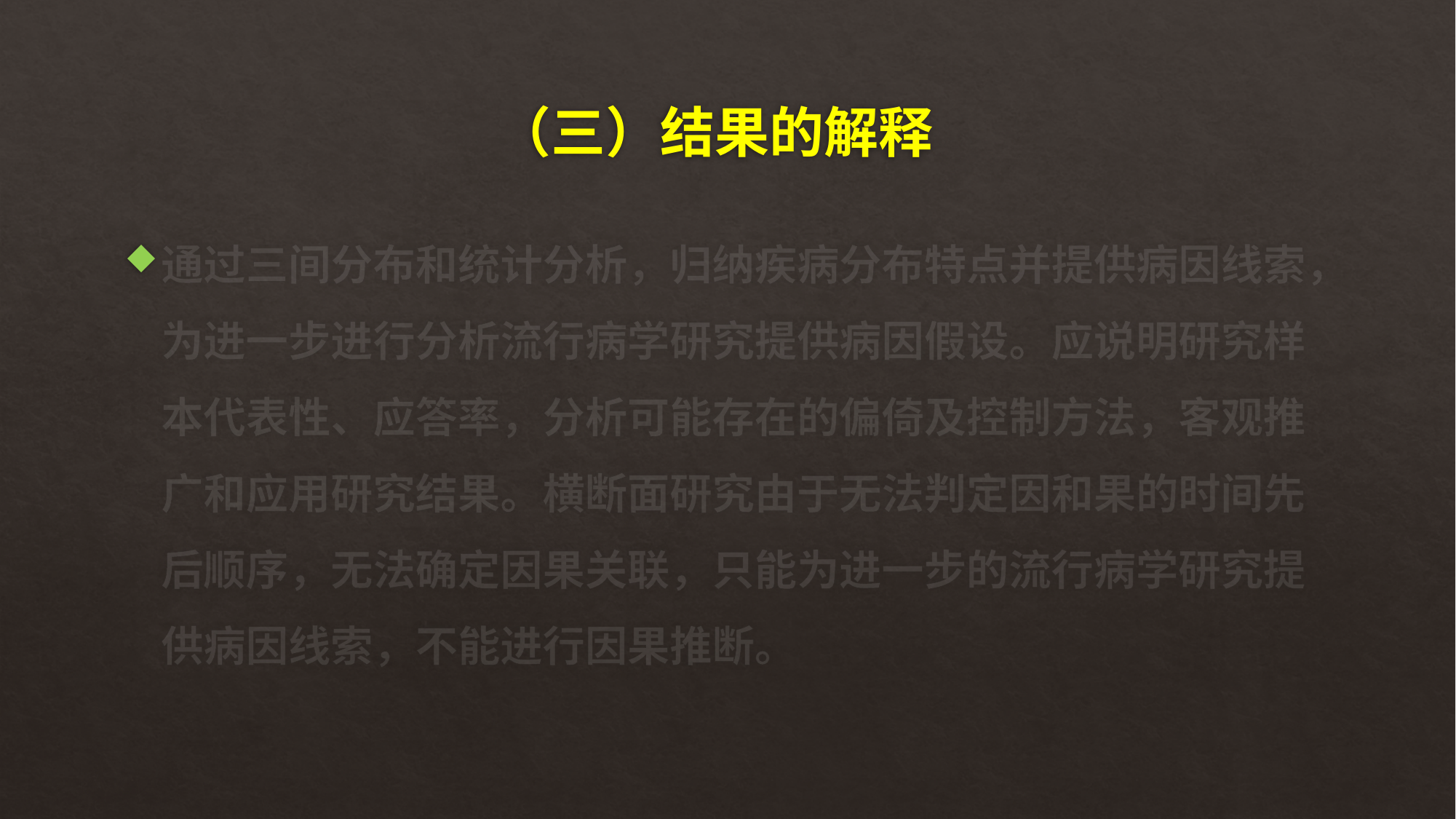

# （三）结果的解释
通过三间分布和统计分析，归纳疾病分布特点并提供病因线索，为进一步进行分析流行病学研究提供病因假设。应说明研究样本代表性、应答率，分析可能存在的偏倚及控制方法，客观推广和应用研究结果。横断面研究由于无法判定因和果的时间先后顺序，无法确定因果关联，只能为进一步的流行病学研究提供病因线索，不能进行因果推断。